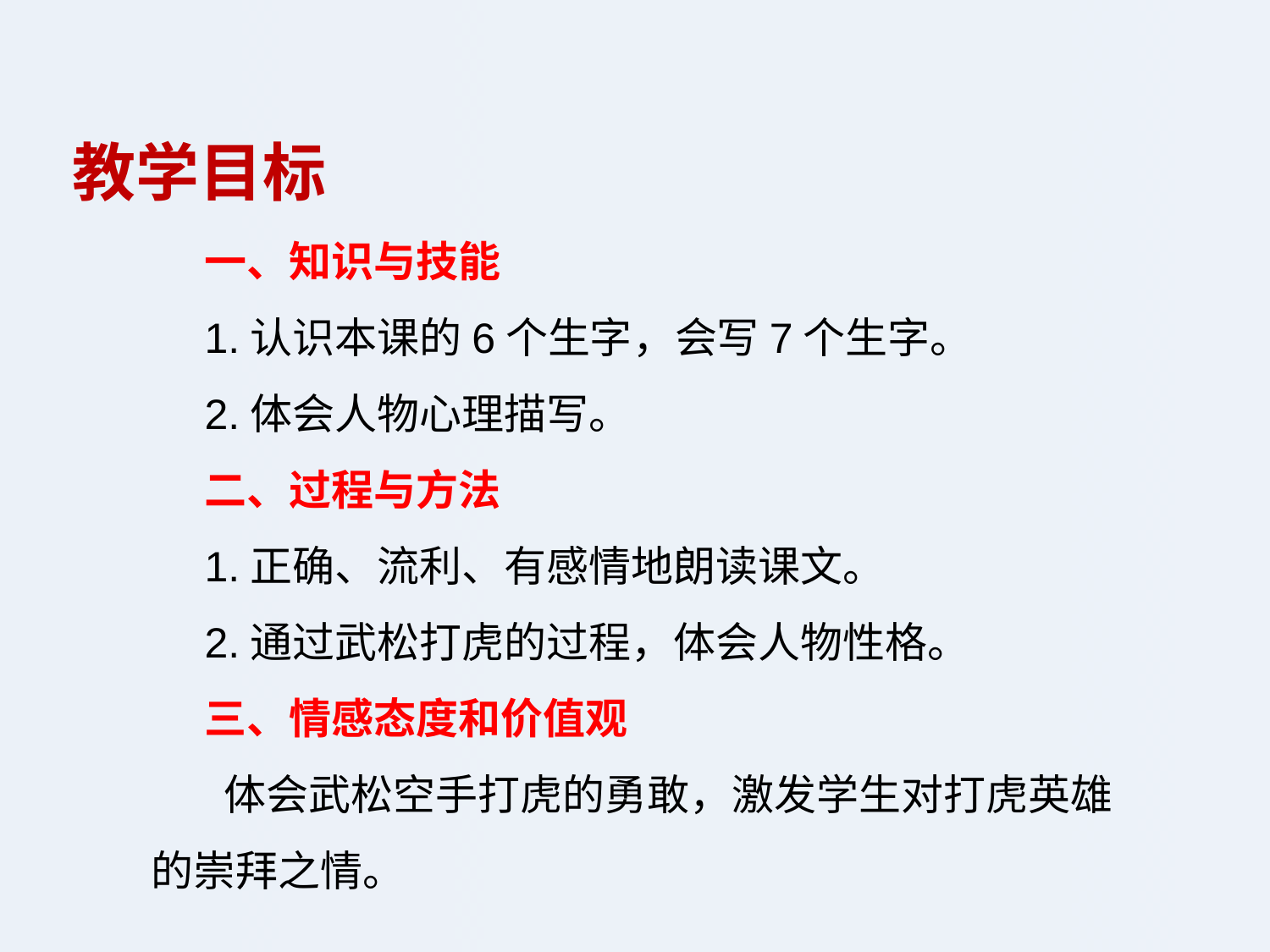

教学目标
一、知识与技能
1.认识本课的6个生字，会写7个生字。
2.体会人物心理描写。
二、过程与方法
1.正确、流利、有感情地朗读课文。
2.通过武松打虎的过程，体会人物性格。
三、情感态度和价值观
 体会武松空手打虎的勇敢，激发学生对打虎英雄的崇拜之情。